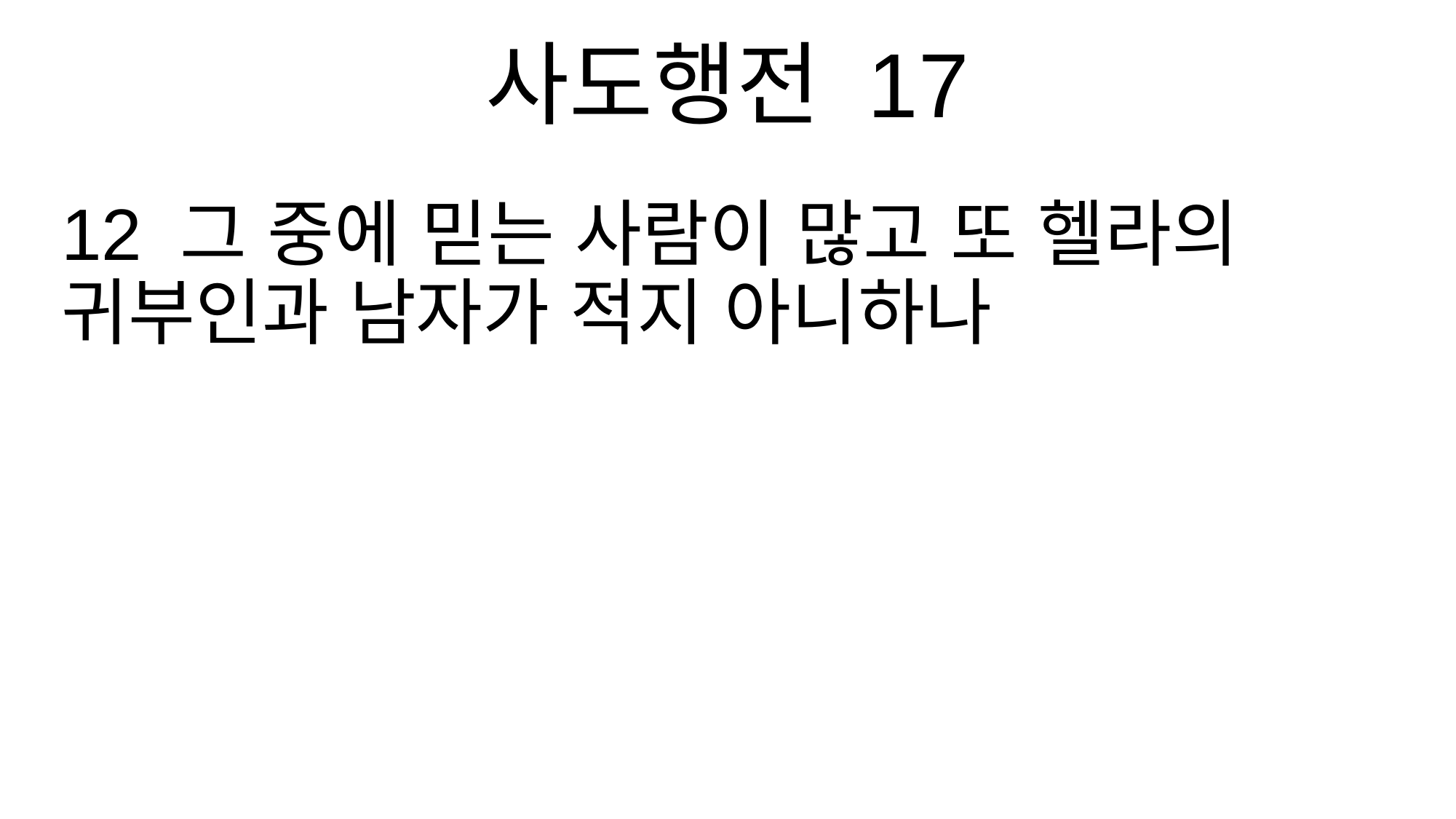

사도행전 17
12 그 중에 믿는 사람이 많고 또 헬라의 귀부인과 남자가 적지 아니하나